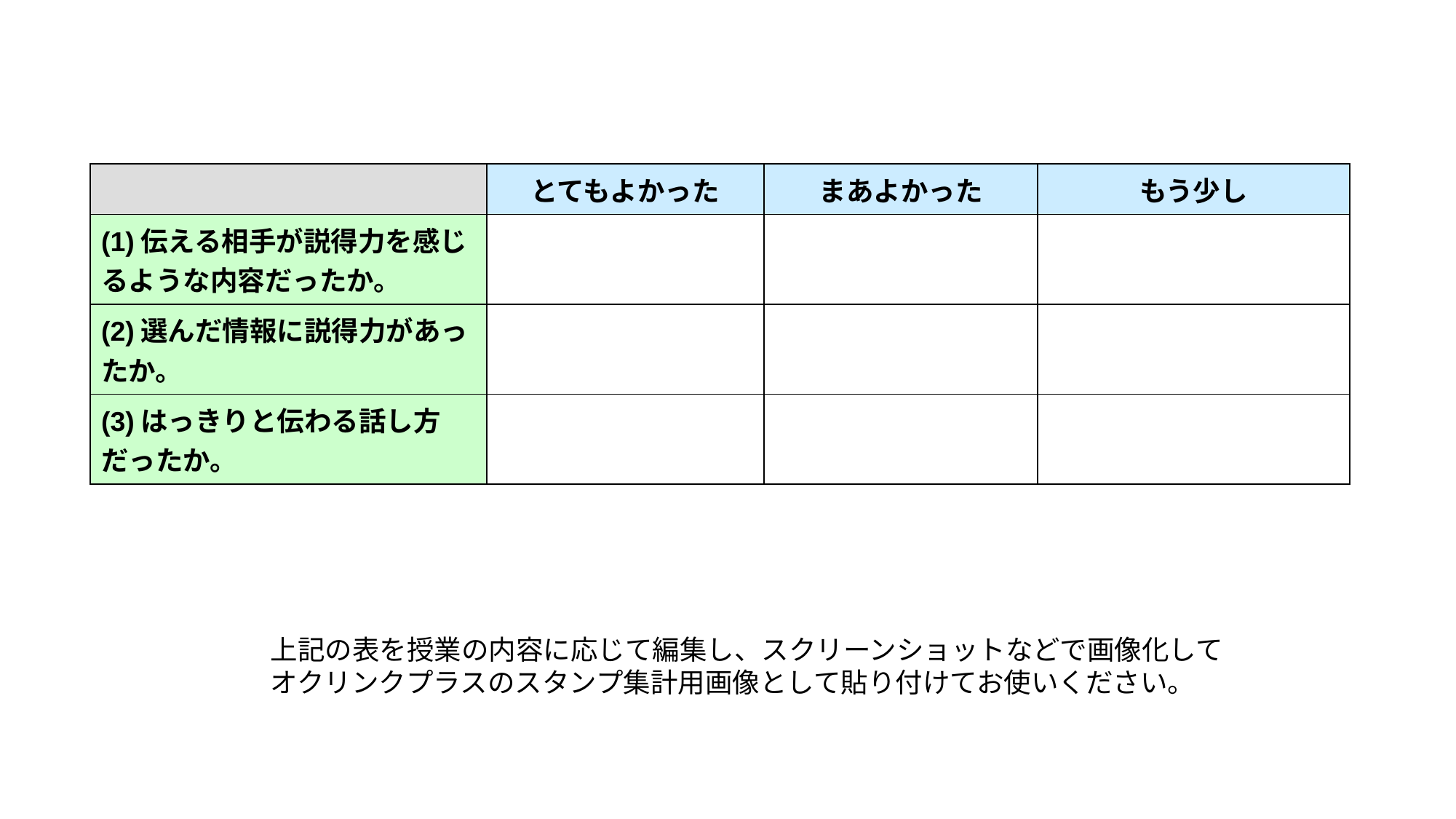

|  | とてもよかった | まあよかった | もう少し |
| --- | --- | --- | --- |
| (1)伝える相手が説得力を感じるような内容だったか。 |  |  |  |
| (2)選んだ情報に説得力があったか。 |  |  |  |
| (3)はっきりと伝わる話し方だったか。 |  |  |  |
上記の表を授業の内容に応じて編集し、スクリーンショットなどで画像化して
オクリンクプラスのスタンプ集計用画像として貼り付けてお使いください。